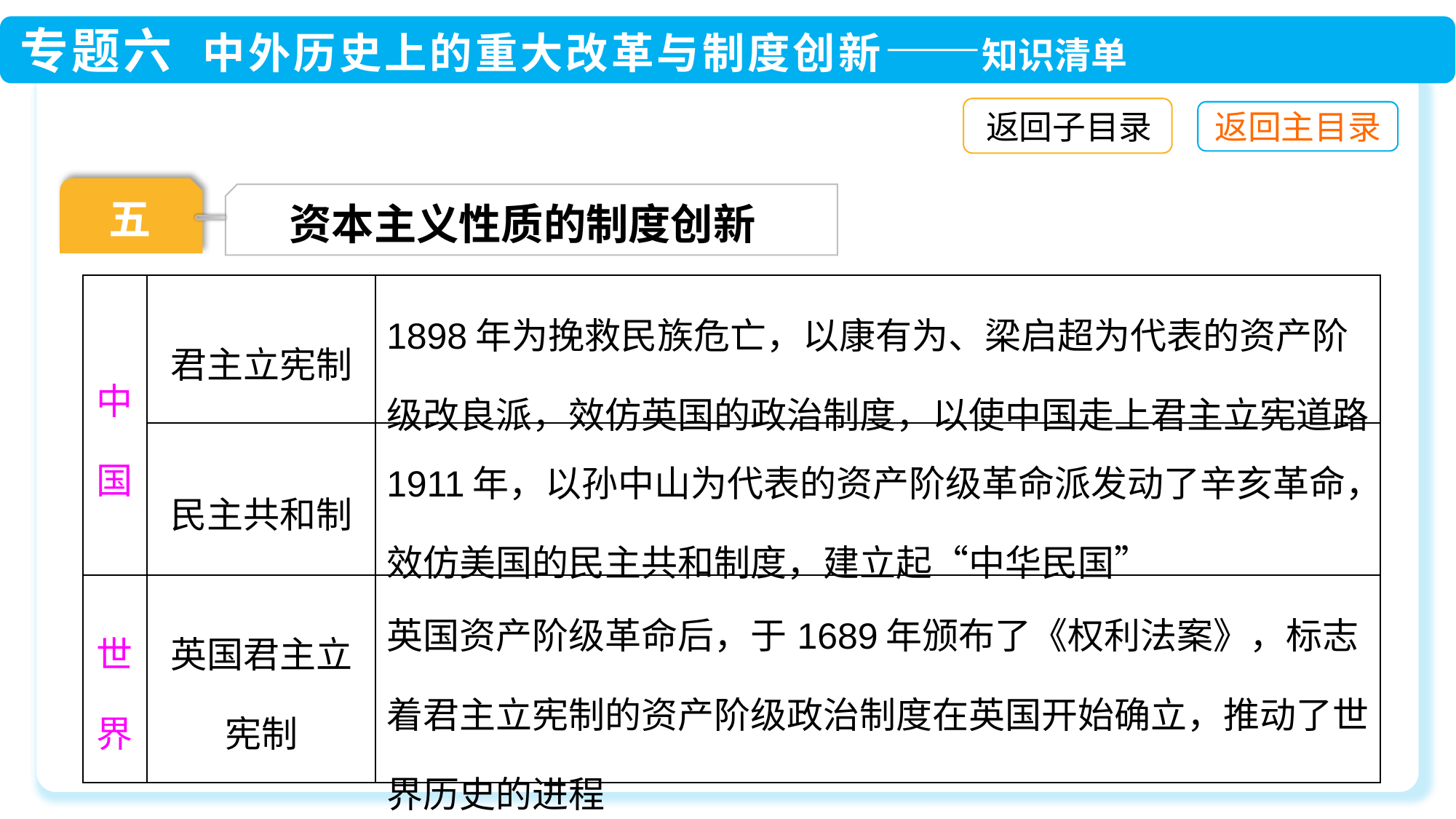

返回子目录
五
资本主义性质的制度创新

| 中国 | 君主立宪制 | 1898年为挽救民族危亡，以康有为、梁启超为代表的资产阶级改良派，效仿英国的政治制度，以使中国走上君主立宪道路 |
| --- | --- | --- |
|  | 民主共和制 | 1911年，以孙中山为代表的资产阶级革命派发动了辛亥革命，效仿美国的民主共和制度，建立起“中华民国” |
| 世界 | 英国君主立宪制 | 英国资产阶级革命后，于1689年颁布了《权利法案》，标志着君主立宪制的资产阶级政治制度在英国开始确立，推动了世界历史的进程 |